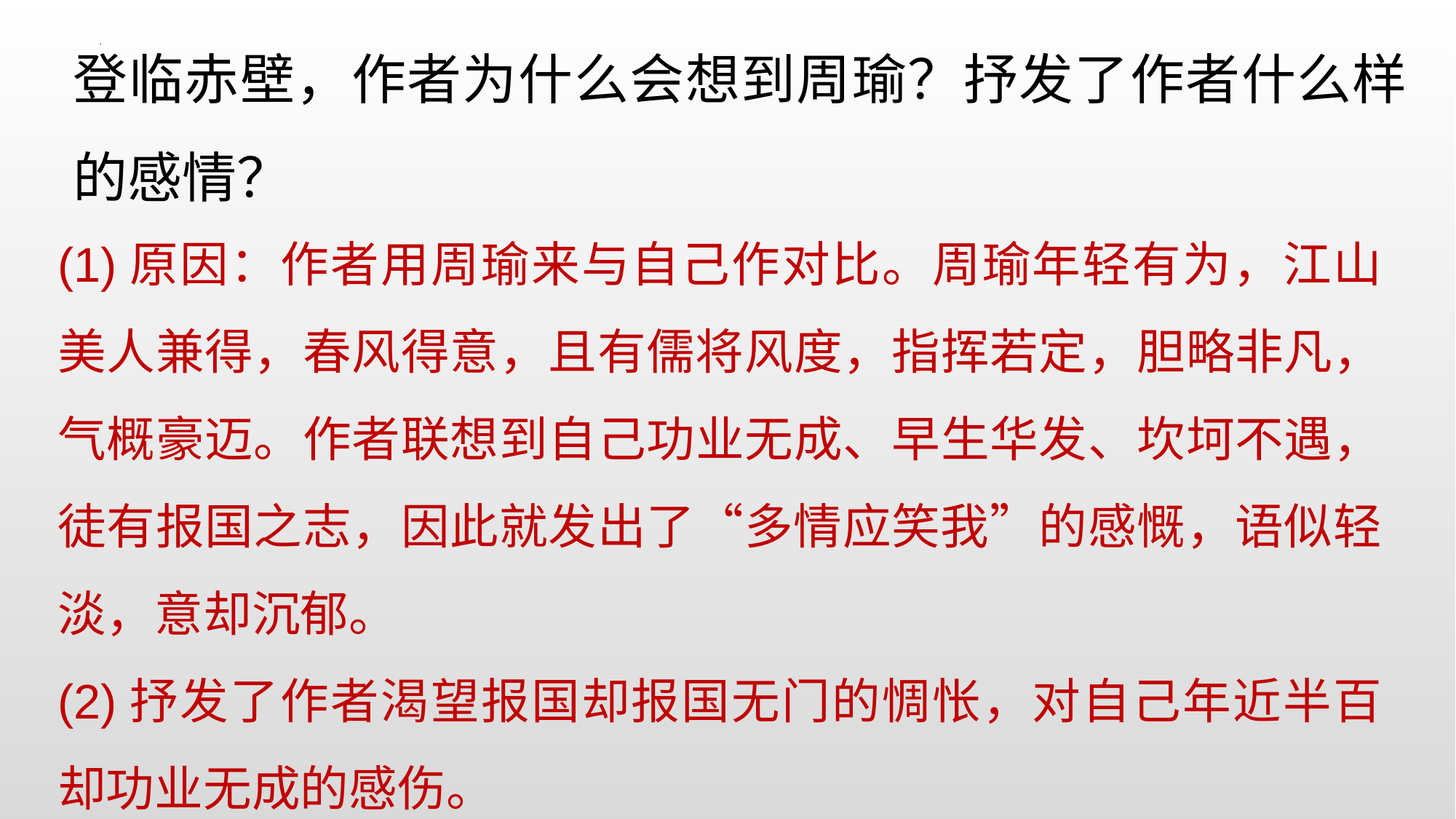

登临赤壁，作者为什么会想到周瑜？抒发了作者什么样的感情？
(1)原因：作者用周瑜来与自己作对比。周瑜年轻有为，江山美人兼得，春风得意，且有儒将风度，指挥若定，胆略非凡，气概豪迈。作者联想到自己功业无成、早生华发、坎坷不遇，徒有报国之志，因此就发出了“多情应笑我”的感慨，语似轻淡，意却沉郁。
(2)抒发了作者渴望报国却报国无门的惆怅，对自己年近半百却功业无成的感伤。